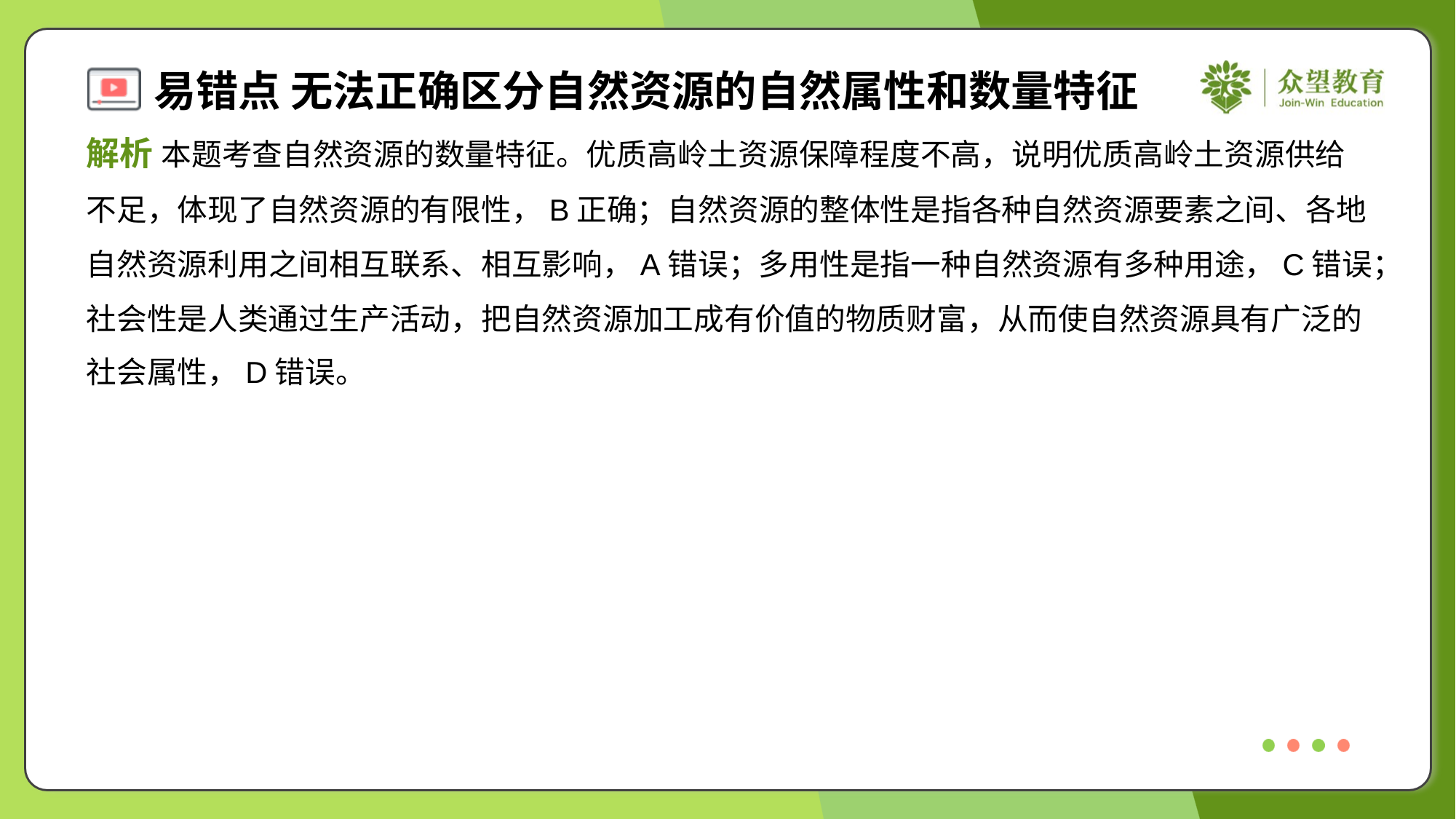

解析 本题考查自然资源的数量特征。优质高岭土资源保障程度不高，说明优质高岭土资源供给
不足，体现了自然资源的有限性，B正确；自然资源的整体性是指各种自然资源要素之间、各地
自然资源利用之间相互联系、相互影响，A错误；多用性是指一种自然资源有多种用途，C错误；
社会性是人类通过生产活动，把自然资源加工成有价值的物质财富，从而使自然资源具有广泛的
社会属性，D错误。